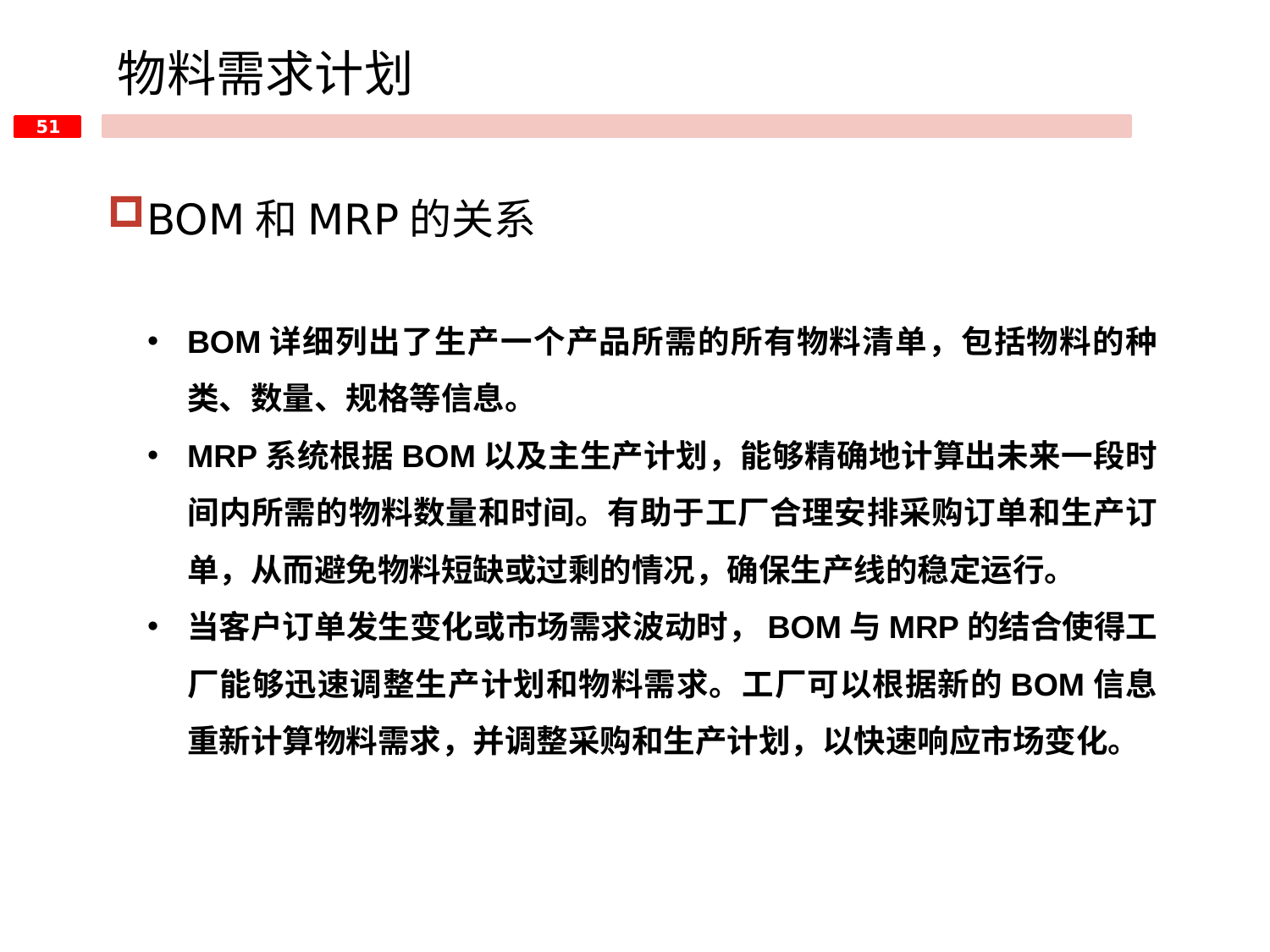

物料需求计划
51
BOM和MRP的关系
BOM详细列出了生产一个产品所需的所有物料清单，包括物料的种类、数量、规格等信息。
MRP系统根据BOM以及主生产计划，能够精确地计算出未来一段时间内所需的物料数量和时间。有助于工厂合理安排采购订单和生产订单，从而避免物料短缺或过剩的情况，确保生产线的稳定运行。
当客户订单发生变化或市场需求波动时，BOM与MRP的结合使得工厂能够迅速调整生产计划和物料需求。工厂可以根据新的BOM信息重新计算物料需求，并调整采购和生产计划，以快速响应市场变化。